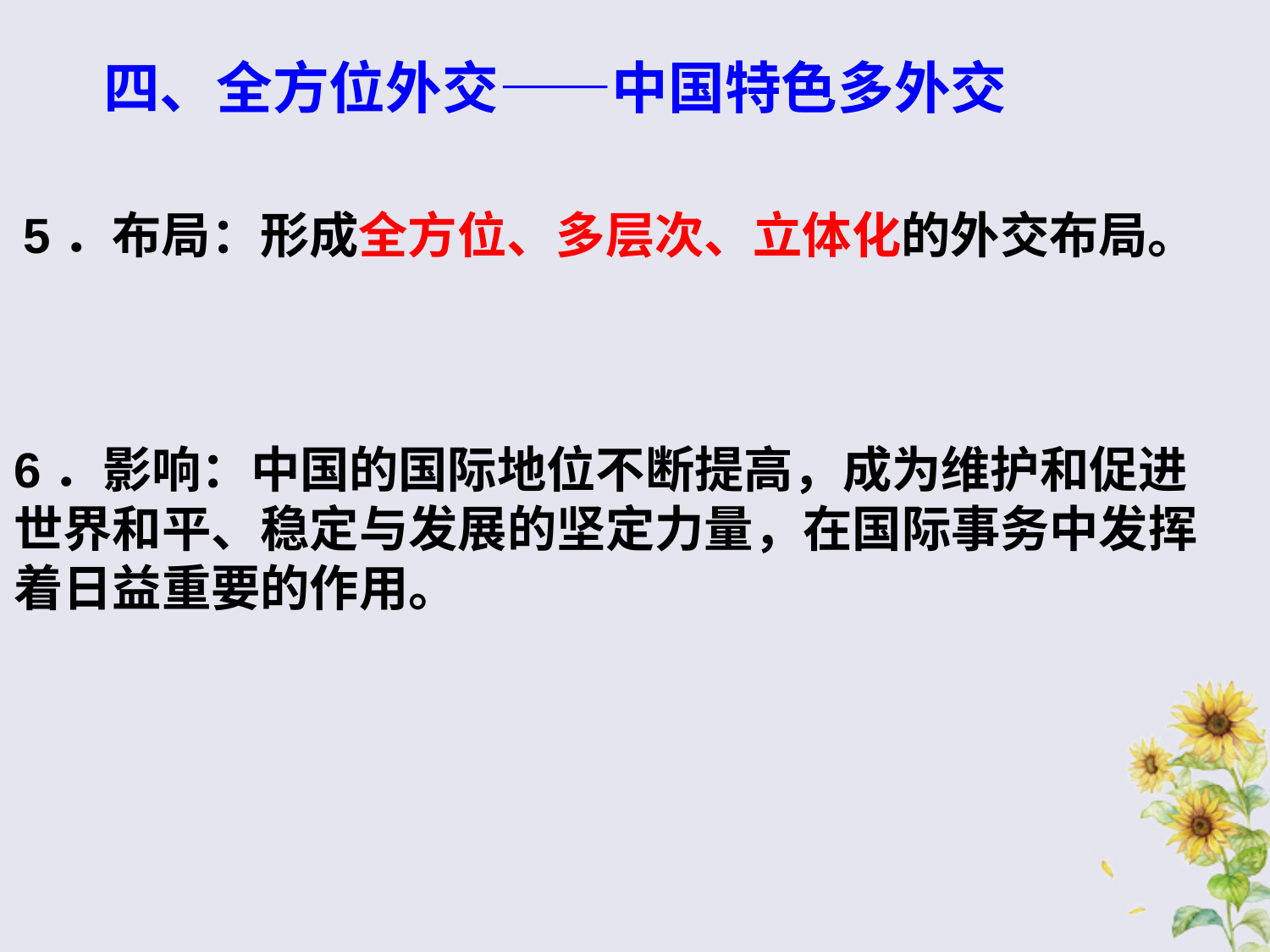

四、全方位外交——中国特色多外交
5．布局：形成全方位、多层次、立体化的外交布局。
6．影响：中国的国际地位不断提高，成为维护和促进世界和平、稳定与发展的坚定力量，在国际事务中发挥着日益重要的作用。